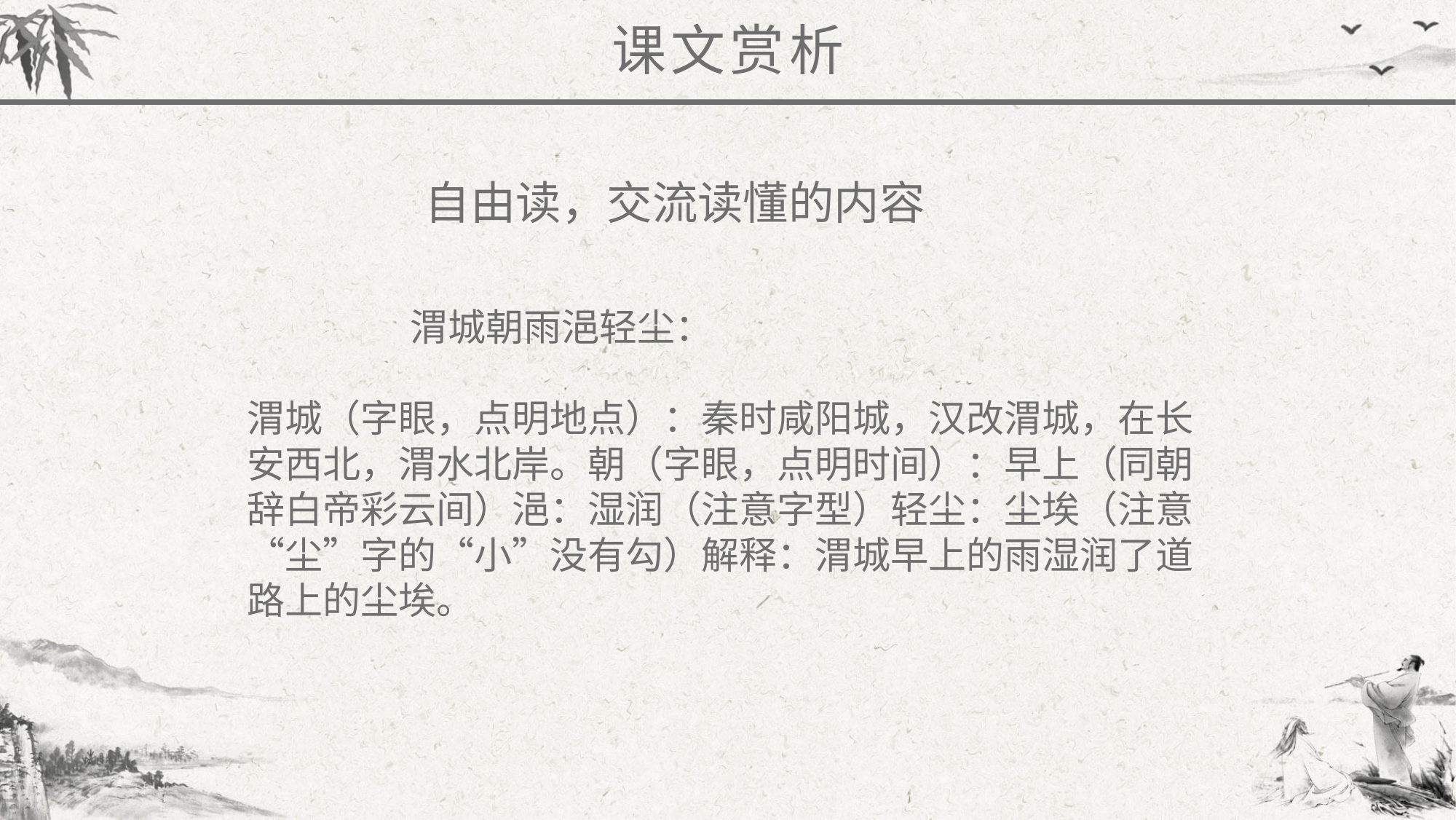

课文赏析

自由读，交流读懂的内容
                  渭城朝雨浥轻尘：

渭城（字眼，点明地点）：秦时咸阳城，汉改渭城，在长安西北，渭水北岸。朝（字眼，点明时间）：早上（同朝辞白帝彩云间）浥：湿润（注意字型）轻尘：尘埃（注意“尘”字的“小”没有勾）解释：渭城早上的雨湿润了道路上的尘埃。